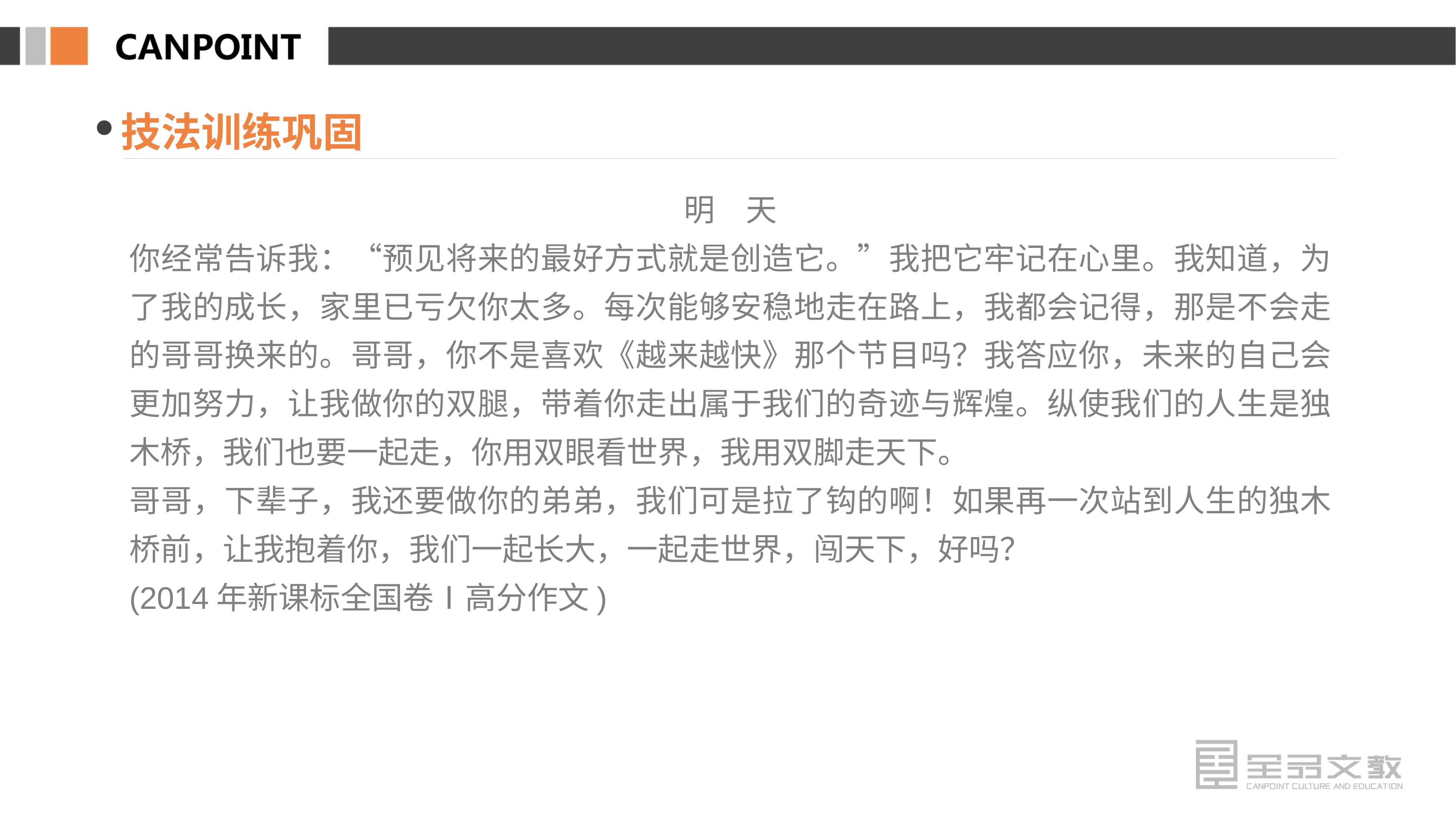

技法训练巩固

明　天
你经常告诉我：“预见将来的最好方式就是创造它。”我把它牢记在心里。我知道，为了我的成长，家里已亏欠你太多。每次能够安稳地走在路上，我都会记得，那是不会走的哥哥换来的。哥哥，你不是喜欢《越来越快》那个节目吗？我答应你，未来的自己会更加努力，让我做你的双腿，带着你走出属于我们的奇迹与辉煌。纵使我们的人生是独木桥，我们也要一起走，你用双眼看世界，我用双脚走天下。
哥哥，下辈子，我还要做你的弟弟，我们可是拉了钩的啊！如果再一次站到人生的独木桥前，让我抱着你，我们一起长大，一起走世界，闯天下，好吗？
(2014年新课标全国卷Ⅰ高分作文)